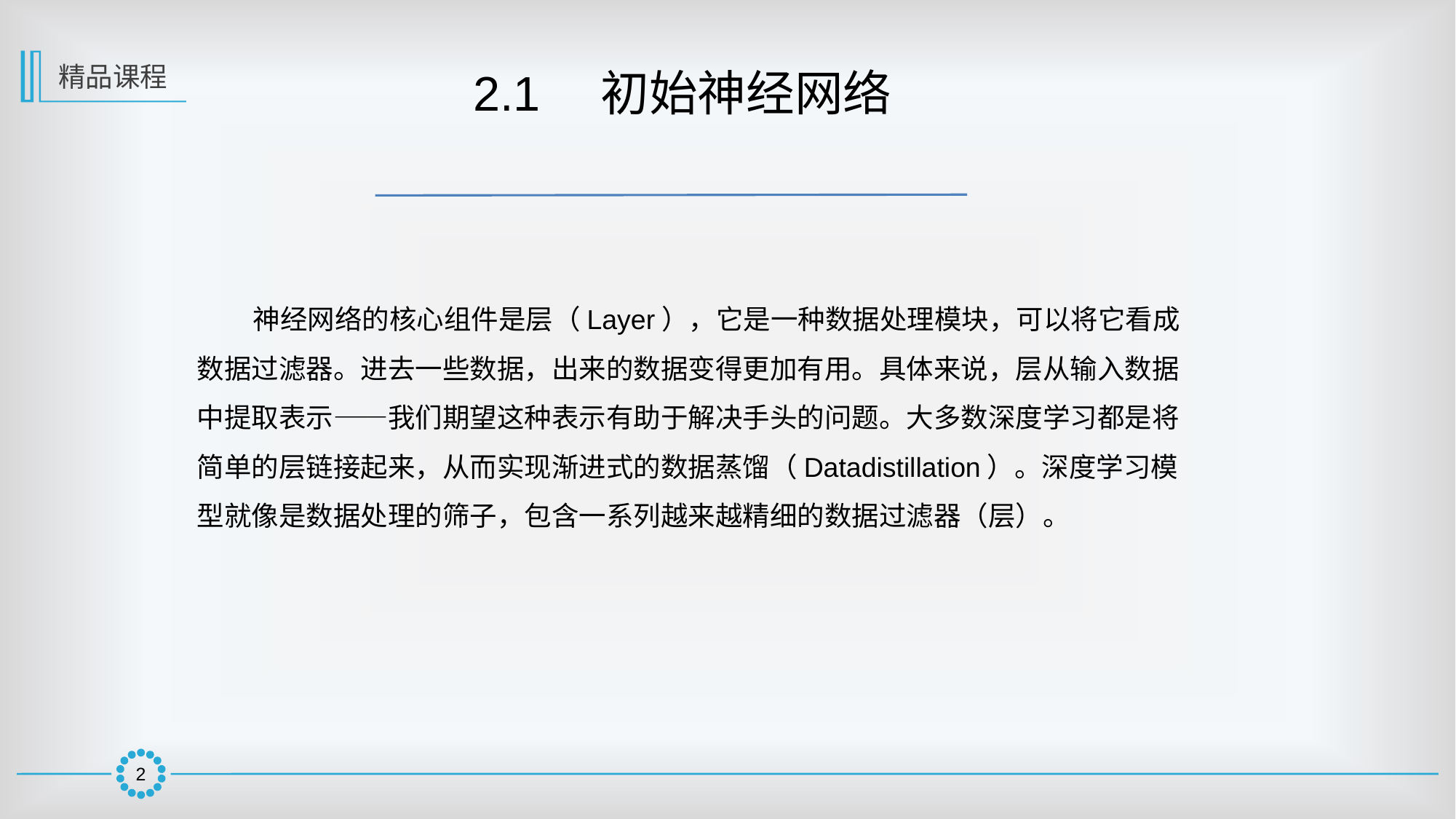

精品课程
 2.1　初始神经网络

        神经网络的核心组件是层（Layer），它是一种数据处理模块，可以将它看成数据过滤器。进去一些数据，出来的数据变得更加有用。具体来说，层从输入数据中提取表示——我们期望这种表示有助于解决手头的问题。大多数深度学习都是将简单的层链接起来，从而实现渐进式的数据蒸馏（Datadistillation）。深度学习模型就像是数据处理的筛子，包含一系列越来越精细的数据过滤器（层）。

2